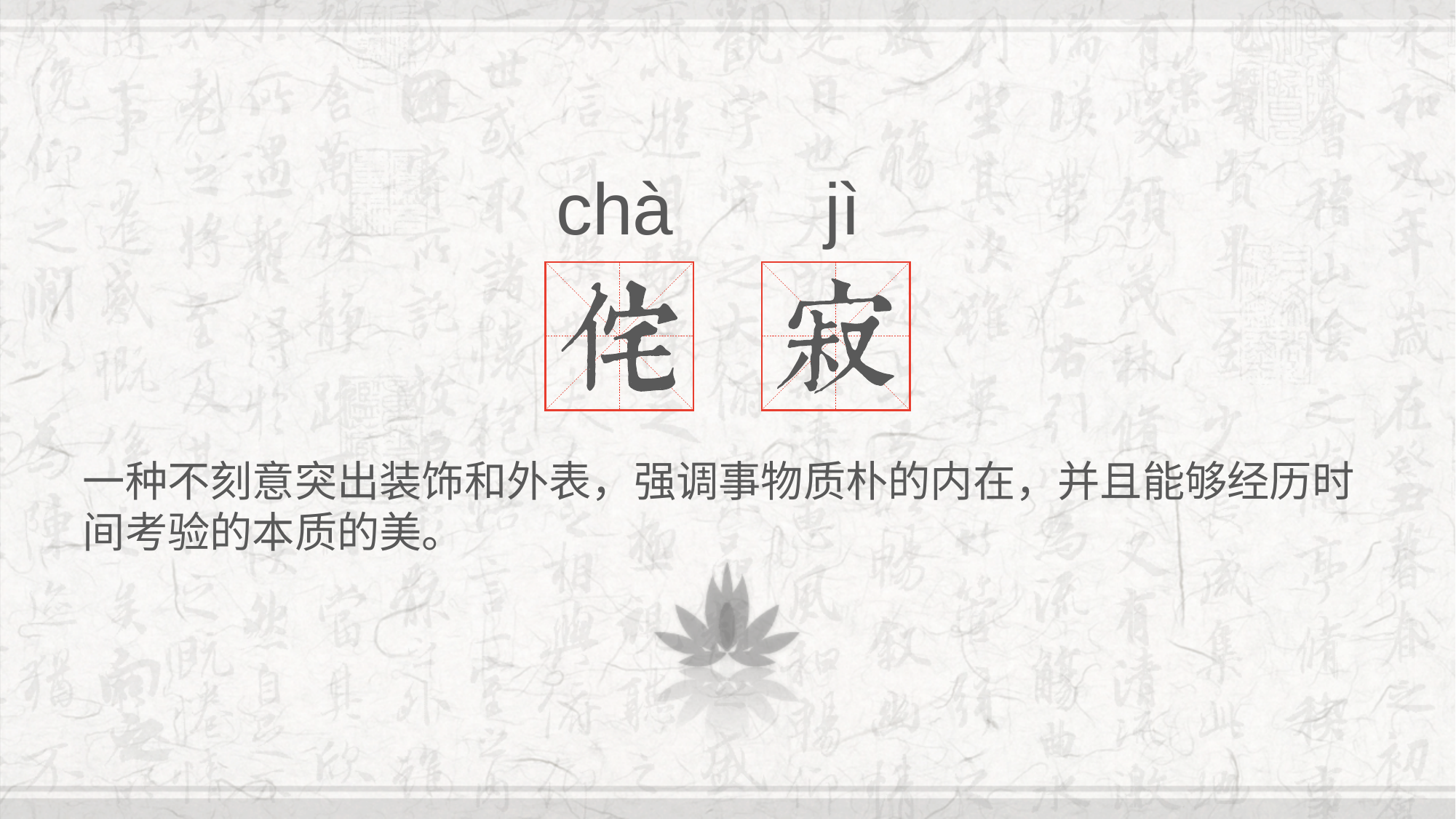

chà
jì

一种不刻意突出装饰和外表，强调事物质朴的内在，并且能够经历时间考验的本质的美。